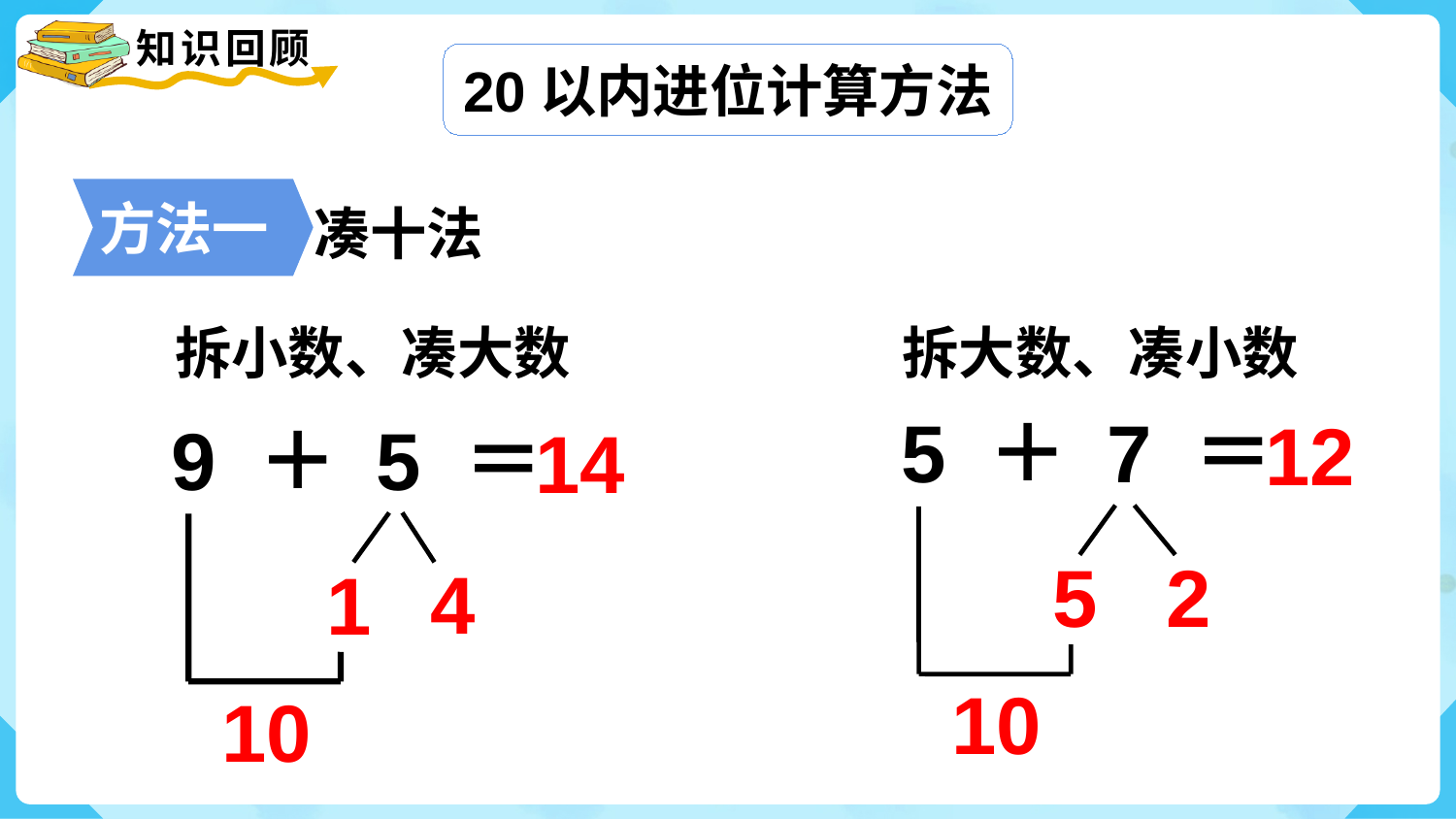

20以内进位计算方法

方法一
凑十法
拆小数、凑大数
拆大数、凑小数
12
5 ＋ 7 ＝
14
9 ＋ 5 ＝

5

2

1

4

10
10